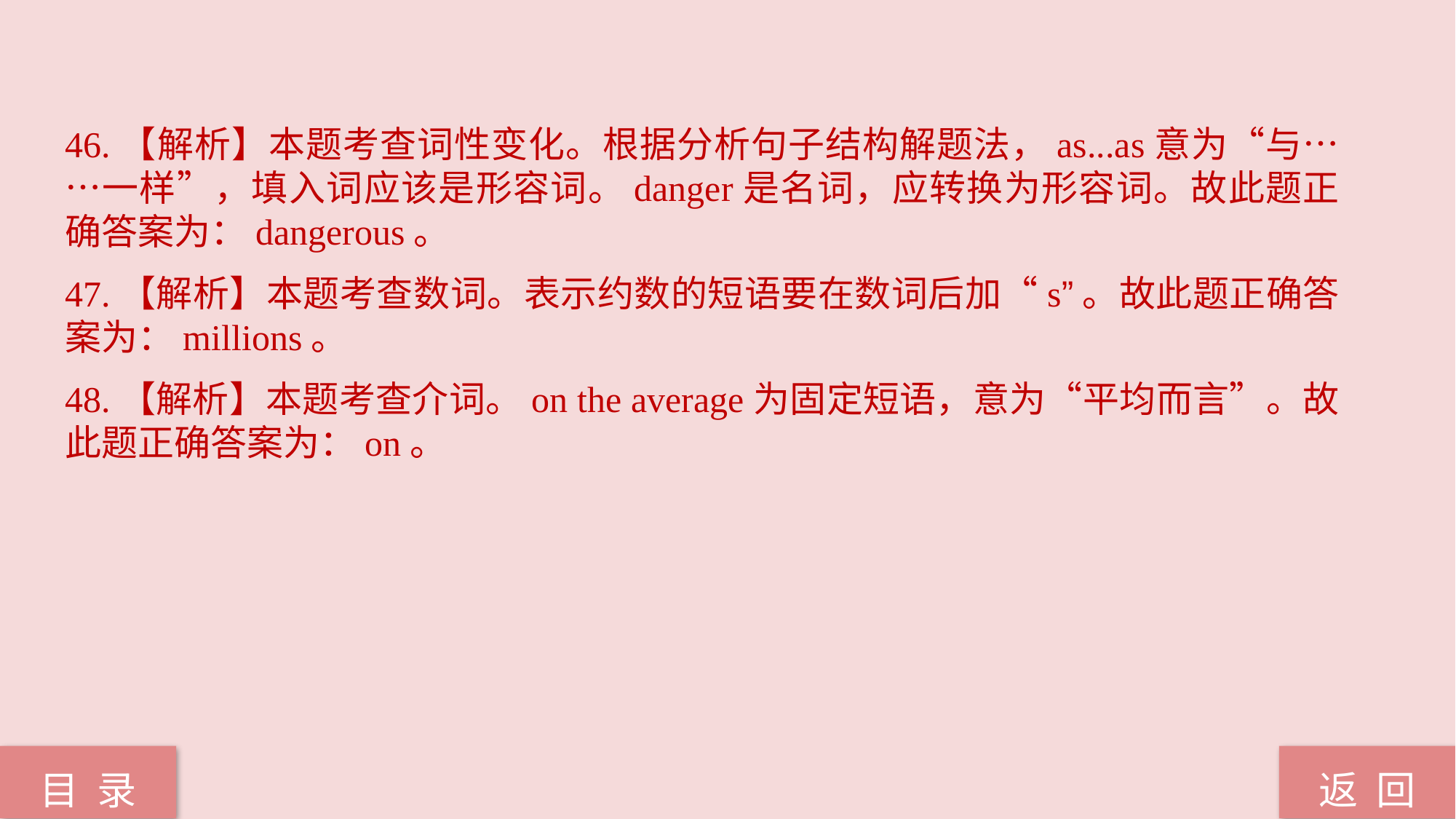

46.【解析】本题考查词性变化。根据分析句子结构解题法，as...as意为“与……一样”，填入词应该是形容词。danger是名词，应转换为形容词。故此题正确答案为：dangerous。
47.【解析】本题考查数词。表示约数的短语要在数词后加“s”。故此题正确答案为：millions。
48.【解析】本题考查介词。on the average为固定短语，意为“平均而言”。故此题正确答案为：on。
返  回